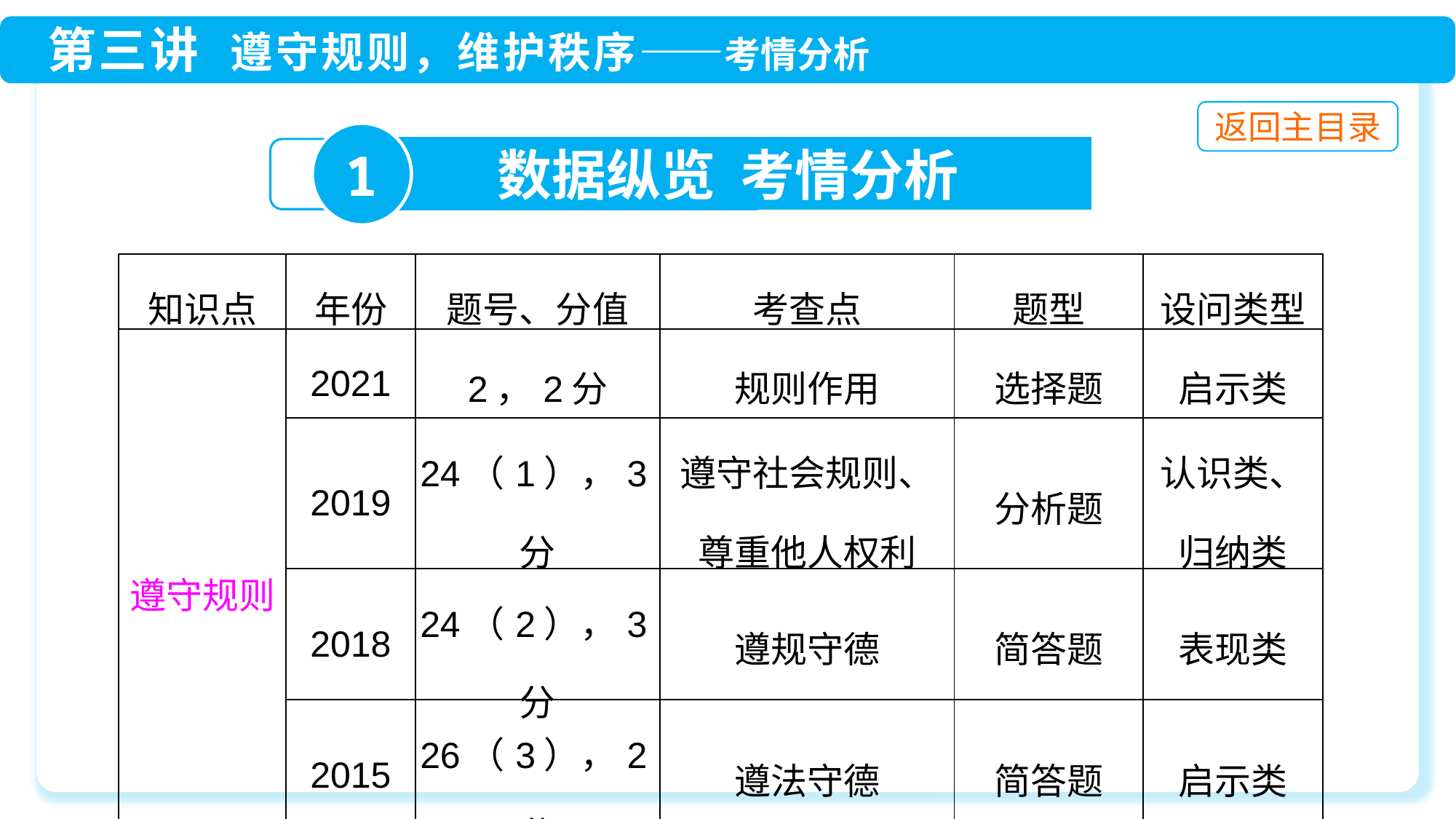

1
数据纵览  考情分析

| 知识点 | 年份 | 题号、分值 | 考查点 | 题型 | 设问类型 |
| --- | --- | --- | --- | --- | --- |
| 遵守规则 | 2021 | 2，2分 | 规则作用 | 选择题 | 启示类 |
|  | 2019 | 24（1），3分 | 遵守社会规则、 尊重他人权利 | 分析题 | 认识类、归纳类 |
|  | 2018 | 24（2），3分 | 遵规守德 | 简答题 | 表现类 |
|  | 2015 | 26（3），2分 | 遵法守德 | 简答题 | 启示类 |